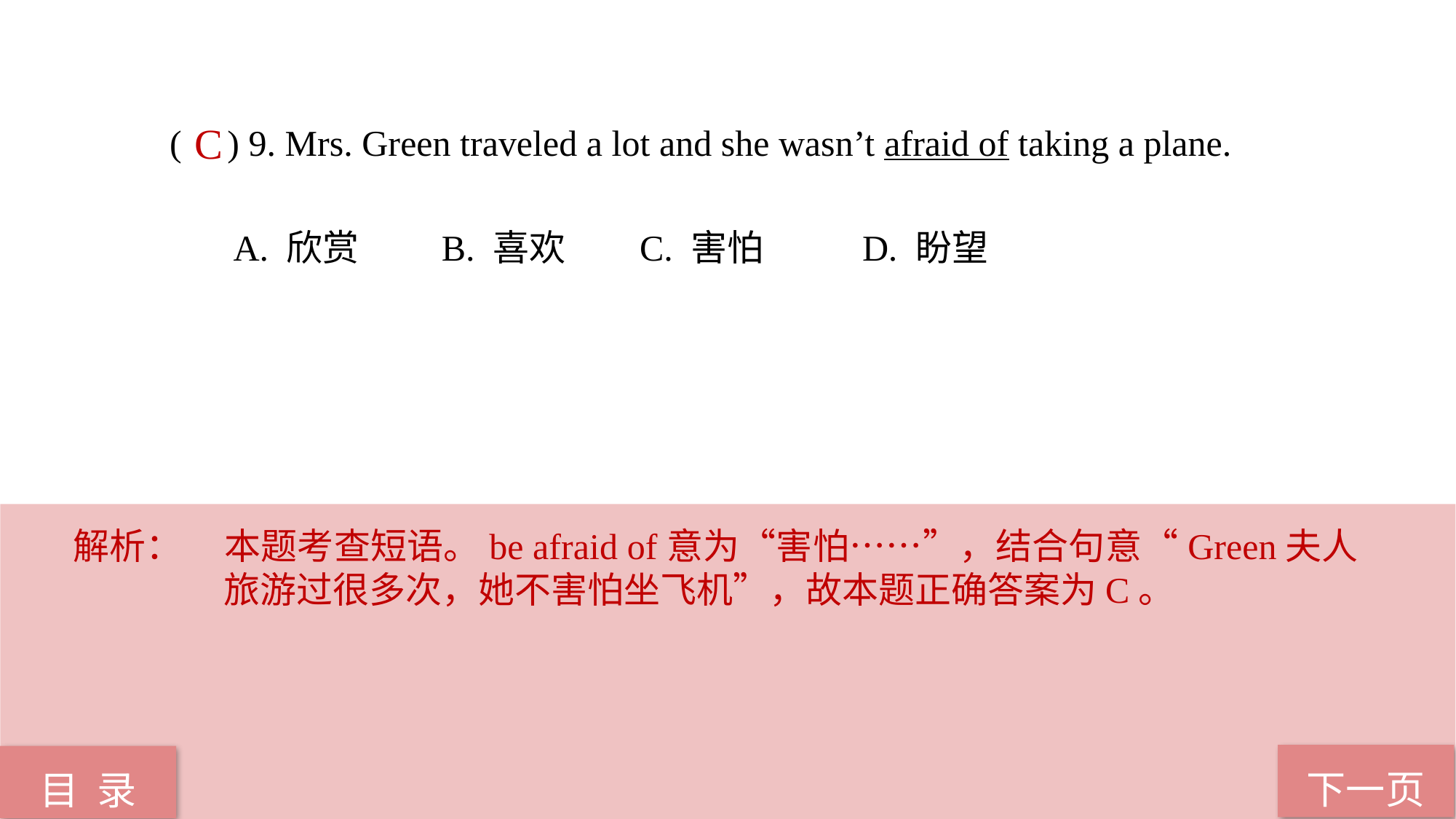

(     ) 9. Mrs. Green traveled a lot and she wasn’t afraid of taking a plane.

       A. 欣赏         B. 喜欢        C. 害怕           D. 盼望
C
解析：	本题考查短语。be afraid of意为“害怕……”，结合句意“Green夫人旅游过很多次，她不害怕坐飞机”，故本题正确答案为C。